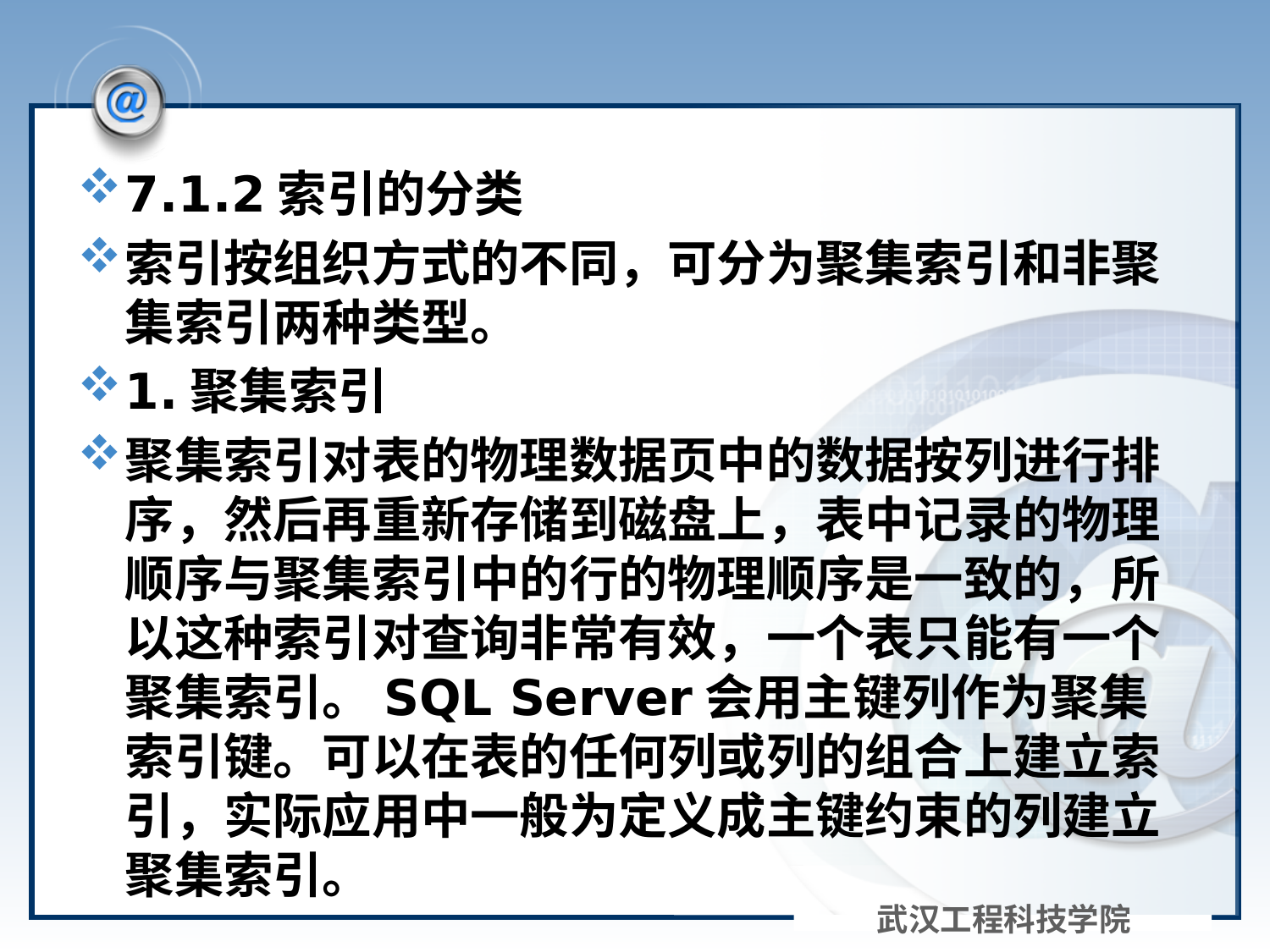

#
7.1.2索引的分类
索引按组织方式的不同，可分为聚集索引和非聚集索引两种类型。
1.聚集索引
聚集索引对表的物理数据页中的数据按列进行排序，然后再重新存储到磁盘上，表中记录的物理顺序与聚集索引中的行的物理顺序是一致的，所以这种索引对查询非常有效，一个表只能有一个聚集索引。SQL Server会用主键列作为聚集索引键。可以在表的任何列或列的组合上建立索引，实际应用中一般为定义成主键约束的列建立聚集索引。

武汉工程科技学院